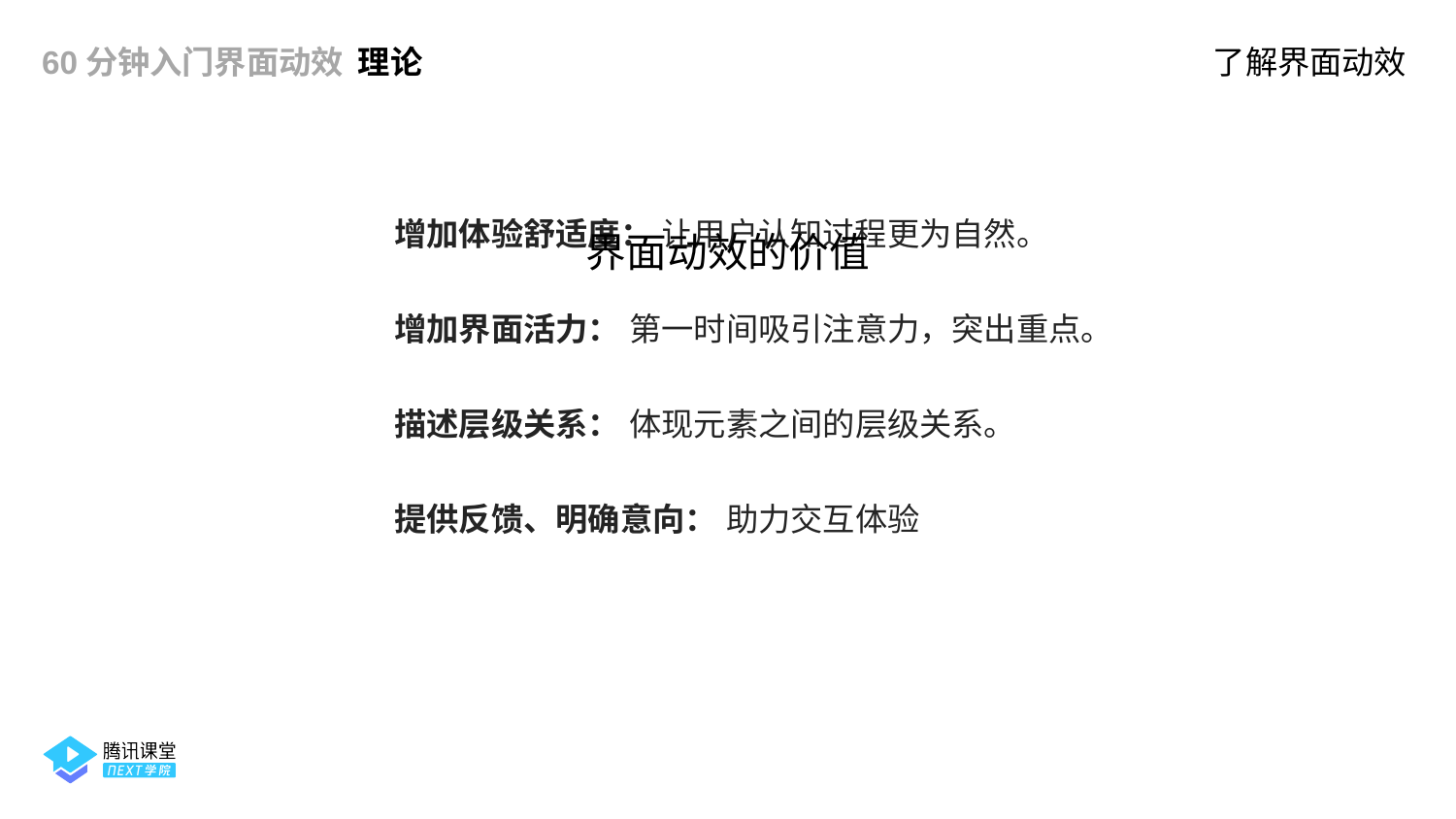

60分钟入门界面动效
理论
了解界面动效
界面动效的价值
增加体验舒适度： 让用户认知过程更为自然。
增加界面活力： 第一时间吸引注意力，突出重点。
描述层级关系： 体现元素之间的层级关系。
提供反馈、明确意向： 助力交互体验